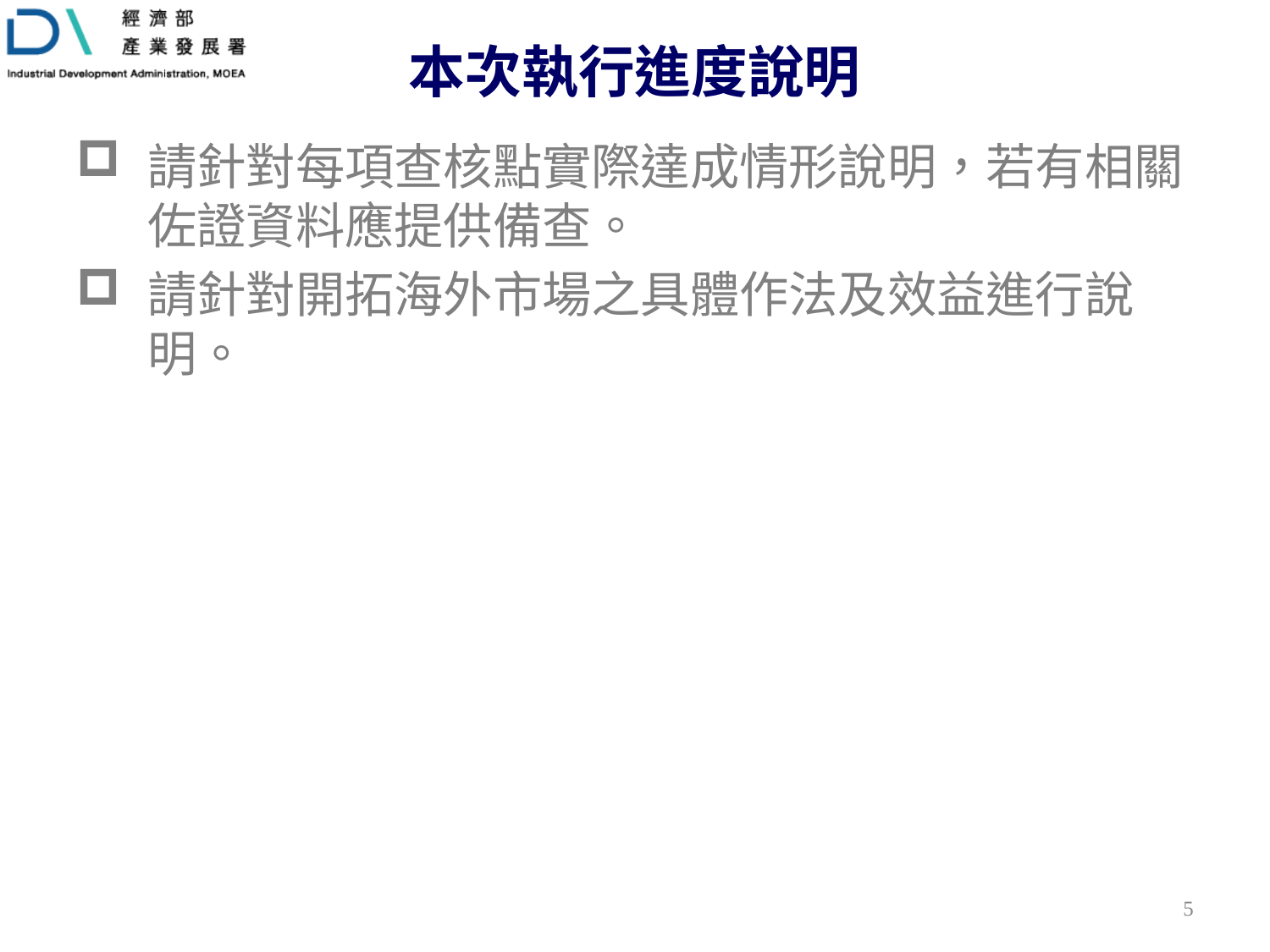

# 本次執行進度說明
請針對每項查核點實際達成情形說明，若有相關佐證資料應提供備查。
請針對開拓海外市場之具體作法及效益進行說明。

5